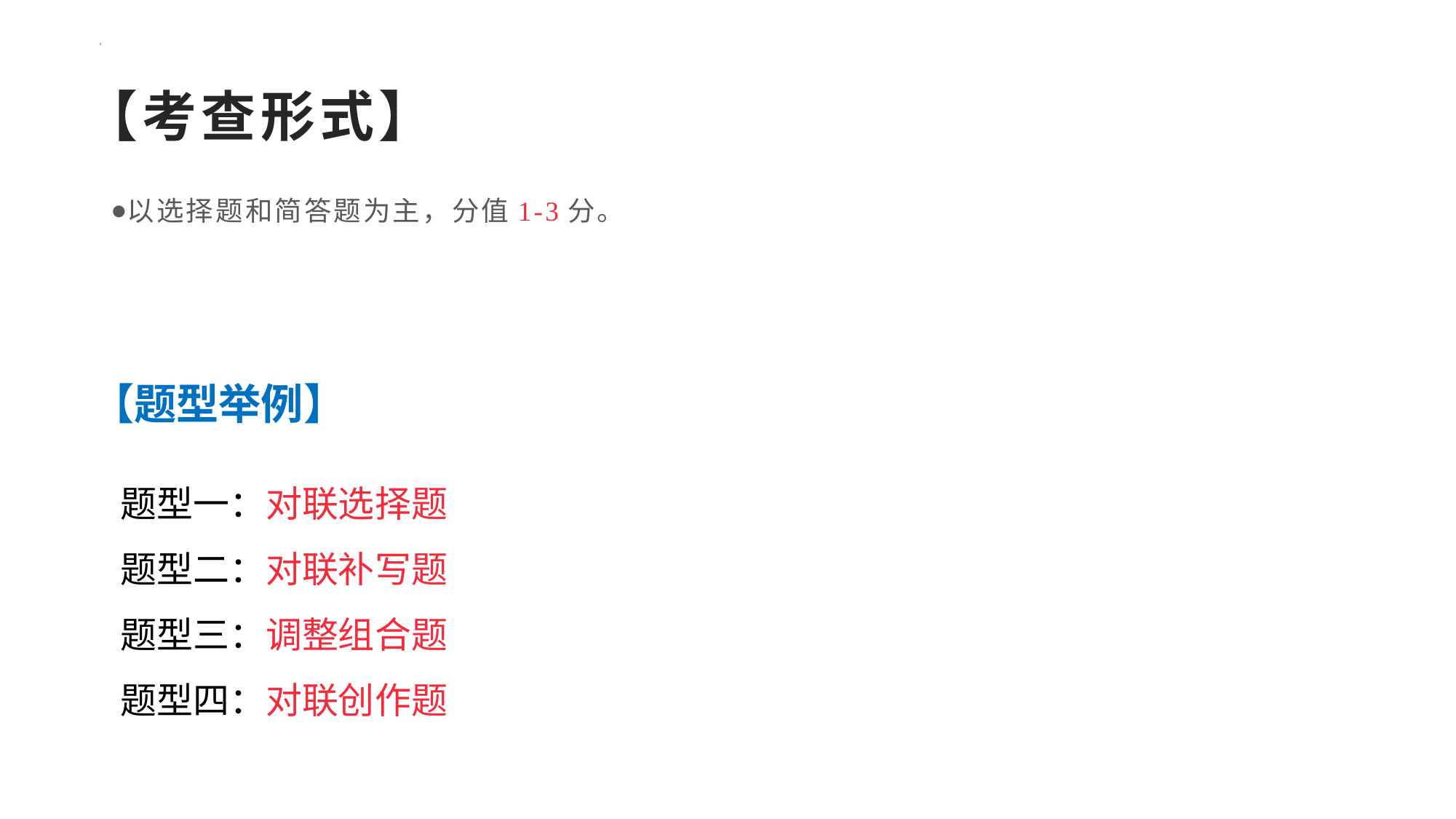

# 【考查形式】
以选择题和简答题为主，分值1-3分。
【题型举例】
题型一：对联选择题
题型二：对联补写题
题型三：调整组合题
题型四：对联创作题